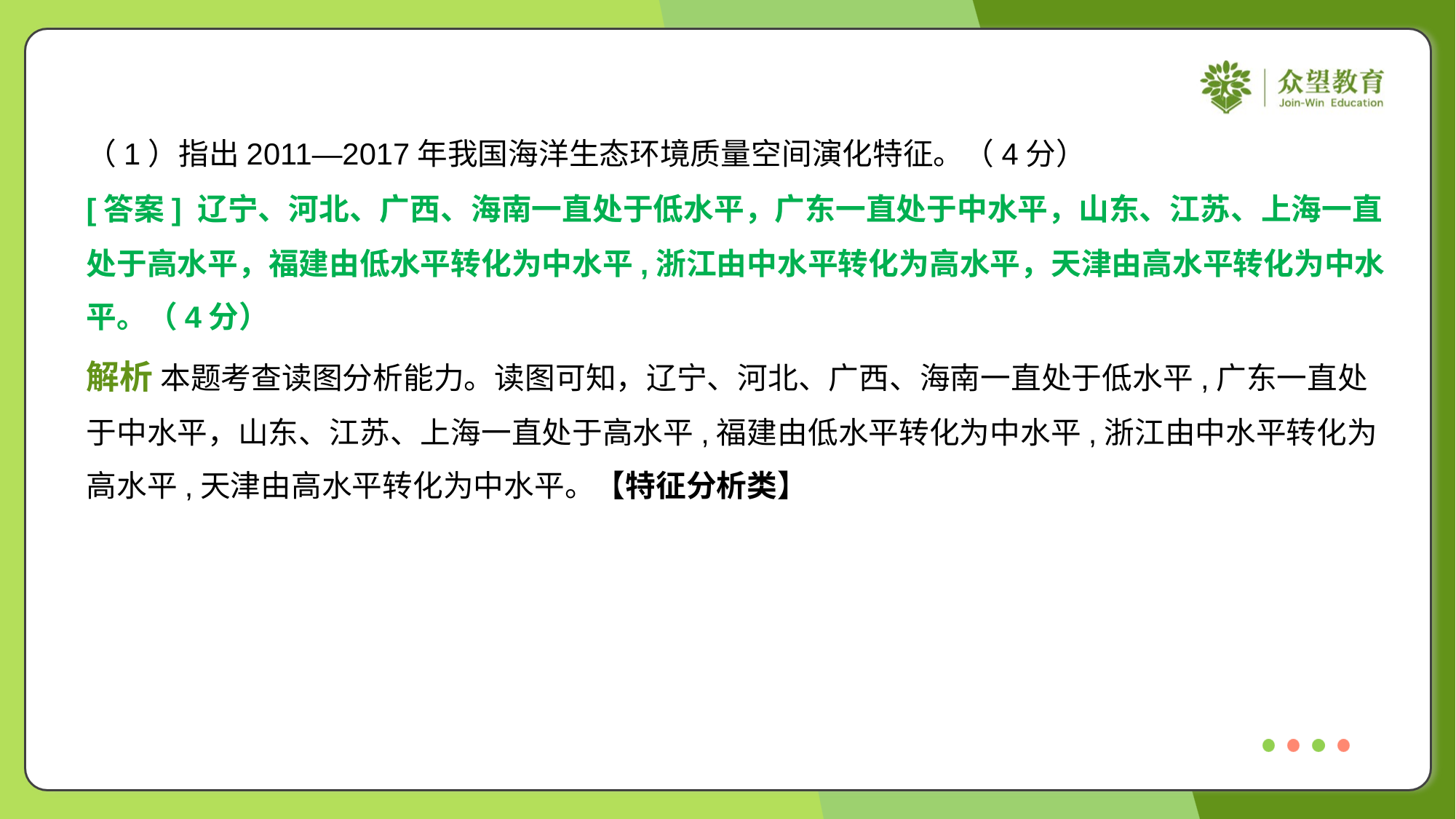

（1）指出2011—2017年我国海洋生态环境质量空间演化特征。（4分）
[答案] 辽宁、河北、广西、海南一直处于低水平，广东一直处于中水平，山东、江苏、上海一直
处于高水平，福建由低水平转化为中水平,浙江由中水平转化为高水平，天津由高水平转化为中水
平。（4分）
解析 本题考查读图分析能力。读图可知，辽宁、河北、广西、海南一直处于低水平,广东一直处
于中水平，山东、江苏、上海一直处于高水平,福建由低水平转化为中水平,浙江由中水平转化为
高水平,天津由高水平转化为中水平。【特征分析类】